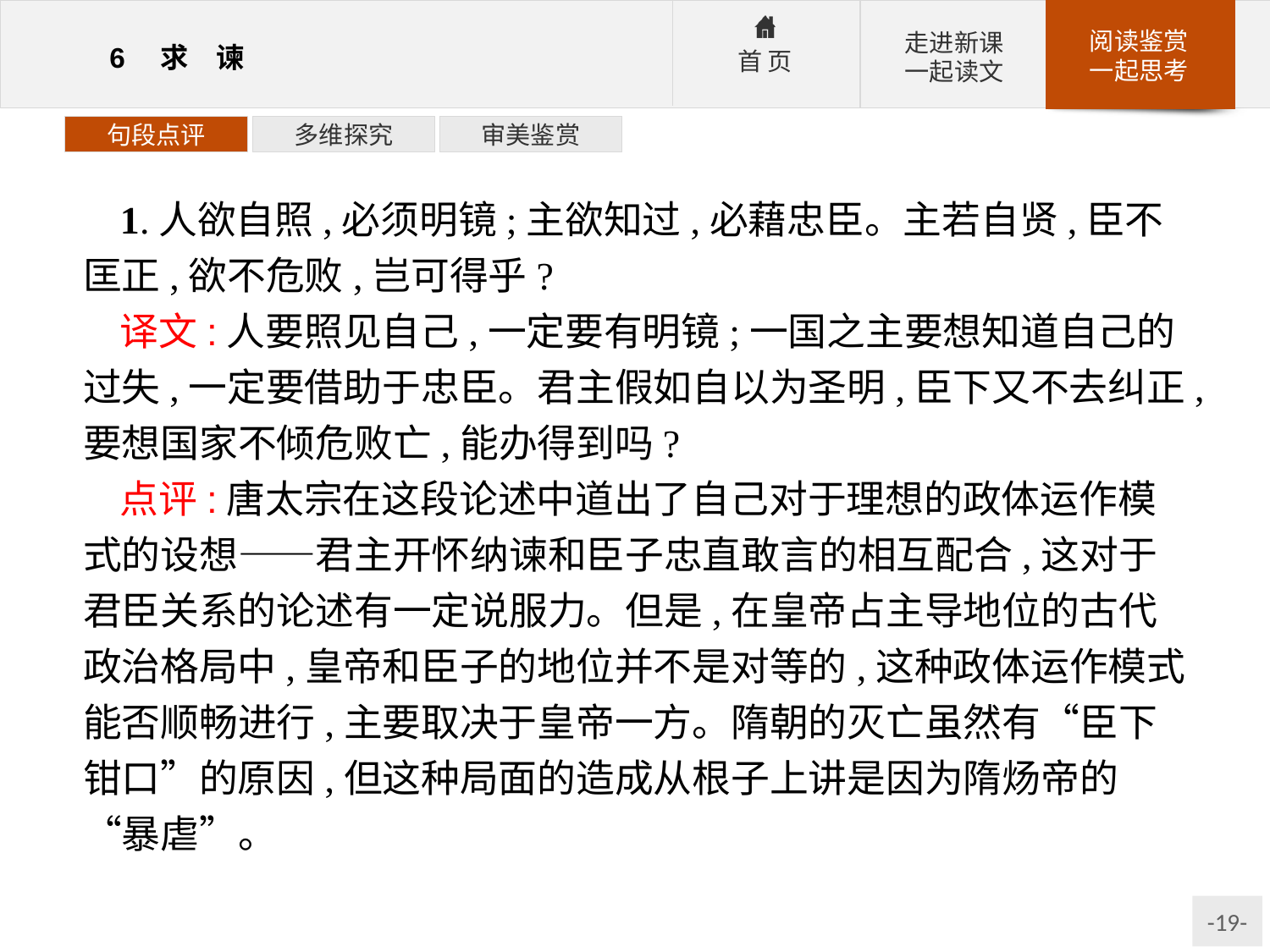

句段点评
多维探究
审美鉴赏
1.人欲自照,必须明镜;主欲知过,必藉忠臣。主若自贤,臣不匡正,欲不危败,岂可得乎?
译文:人要照见自己,一定要有明镜;一国之主要想知道自己的过失,一定要借助于忠臣。君主假如自以为圣明,臣下又不去纠正,要想国家不倾危败亡,能办得到吗?
点评:唐太宗在这段论述中道出了自己对于理想的政体运作模式的设想——君主开怀纳谏和臣子忠直敢言的相互配合,这对于君臣关系的论述有一定说服力。但是,在皇帝占主导地位的古代政治格局中,皇帝和臣子的地位并不是对等的,这种政体运作模式能否顺畅进行,主要取决于皇帝一方。隋朝的灭亡虽然有“臣下钳口”的原因,但这种局面的造成从根子上讲是因为隋炀帝的“暴虐”。